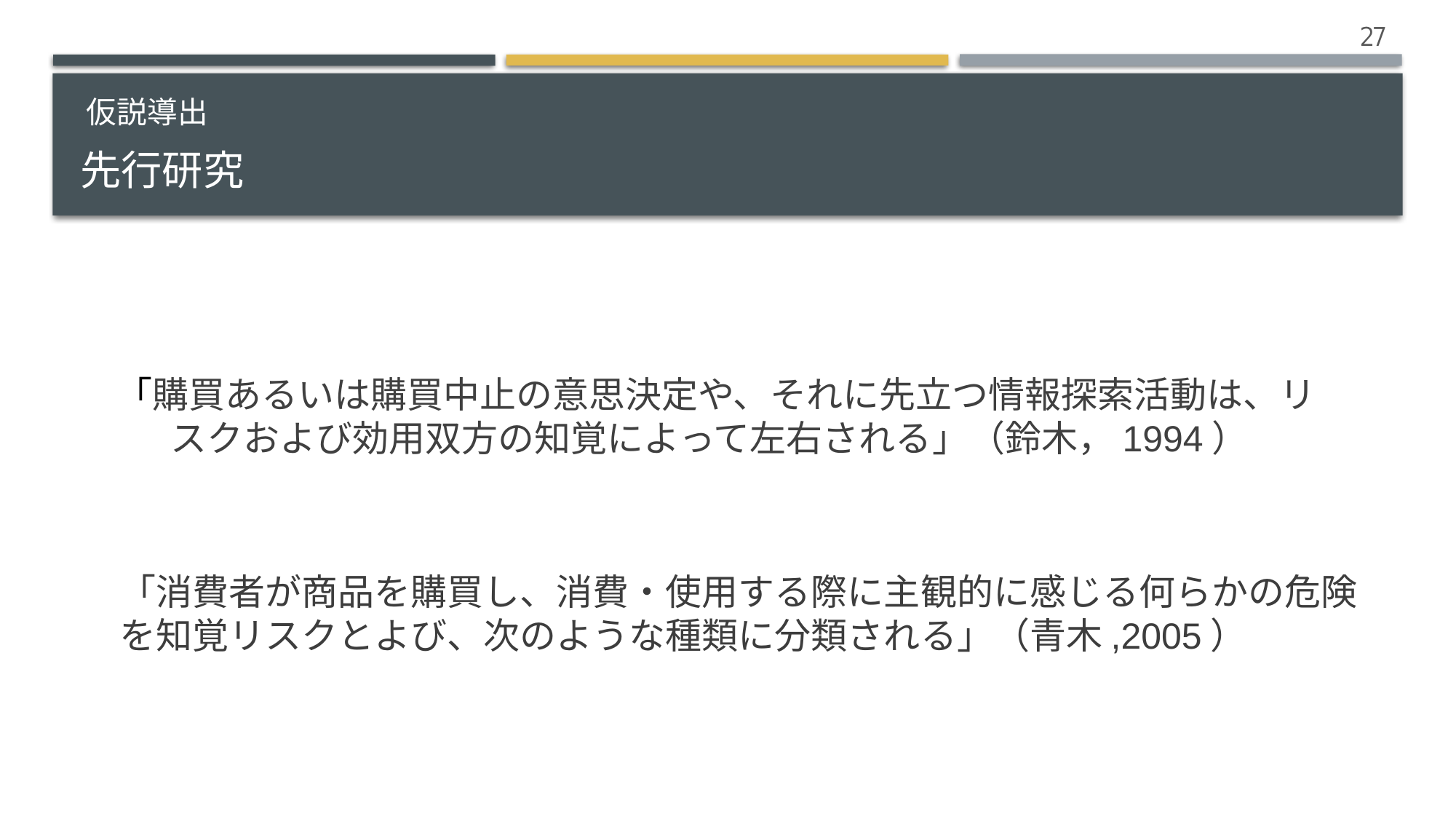

27
仮説導出
# 先行研究

 「購買あるいは購買中止の意思決定や、それに先立つ情報探索活動は、リスクおよび効用双方の知覚によって左右される」（鈴木，1994）
「消費者が商品を購買し、消費・使用する際に主観的に感じる何らかの危険を知覚リスクとよび、次のような種類に分類される」（青木,2005）